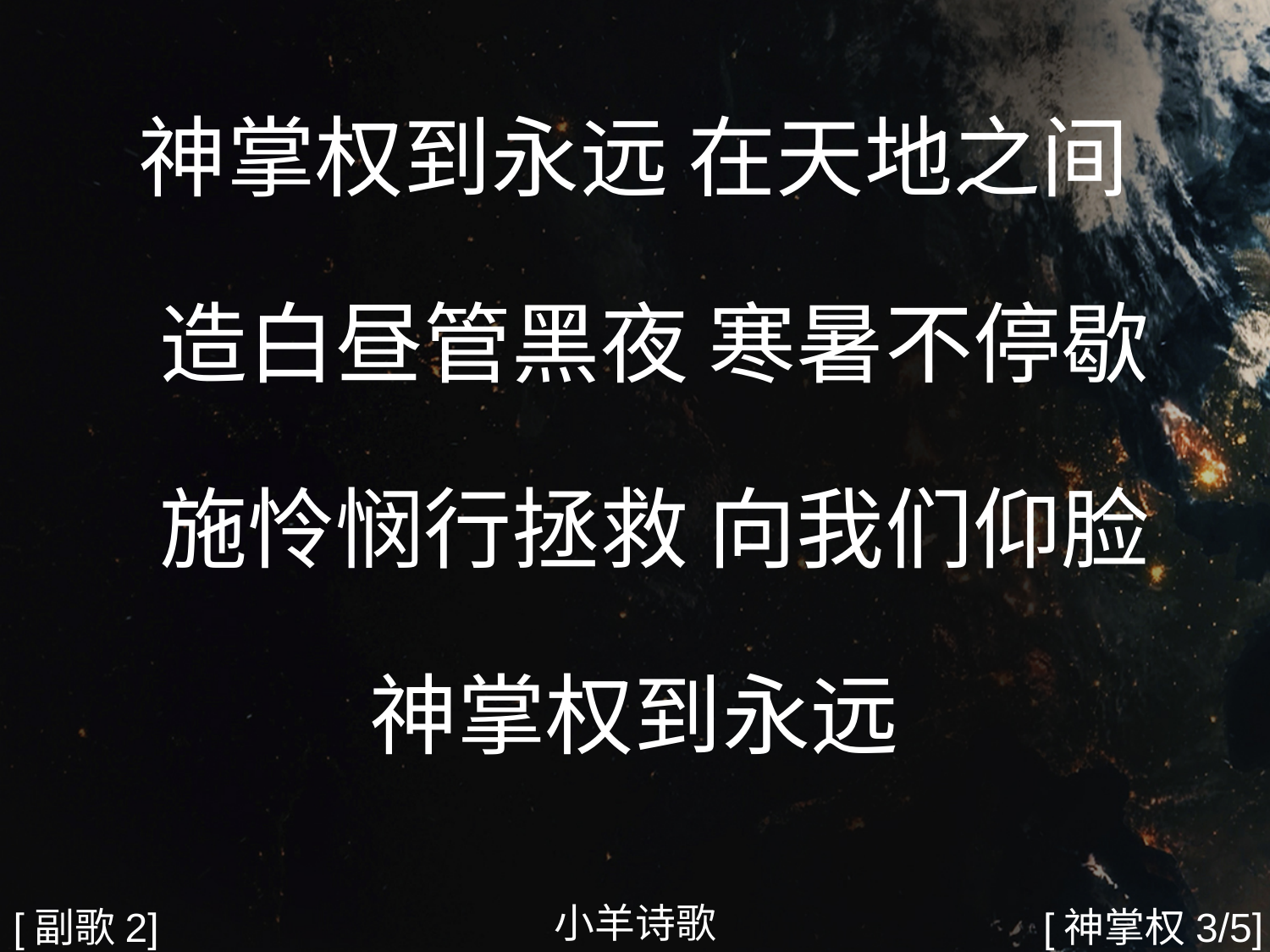

神掌权到永远 在天地之间

 造白昼管黑夜 寒暑不停歇

 施怜悯行拯救 向我们仰脸

神掌权到永远

#

小羊诗歌
[副歌2]
[神掌权3/5]